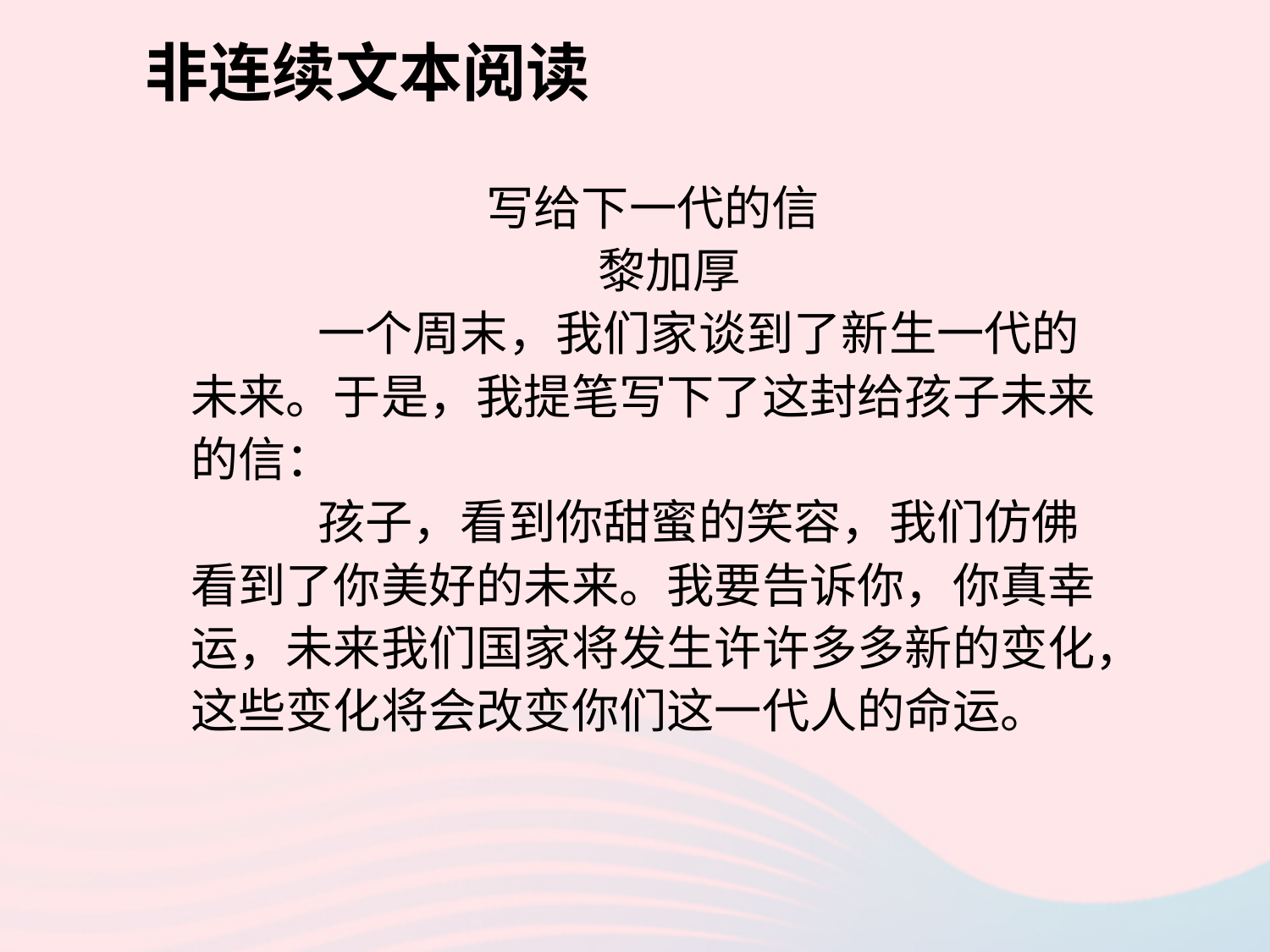

非连续文本阅读
写给下一代的信
 黎加厚
	一个周末，我们家谈到了新生一代的未来。于是，我提笔写下了这封给孩子未来的信：
	孩子，看到你甜蜜的笑容，我们仿佛看到了你美好的未来。我要告诉你，你真幸运，未来我们国家将发生许许多多新的变化，这些变化将会改变你们这一代人的命运。